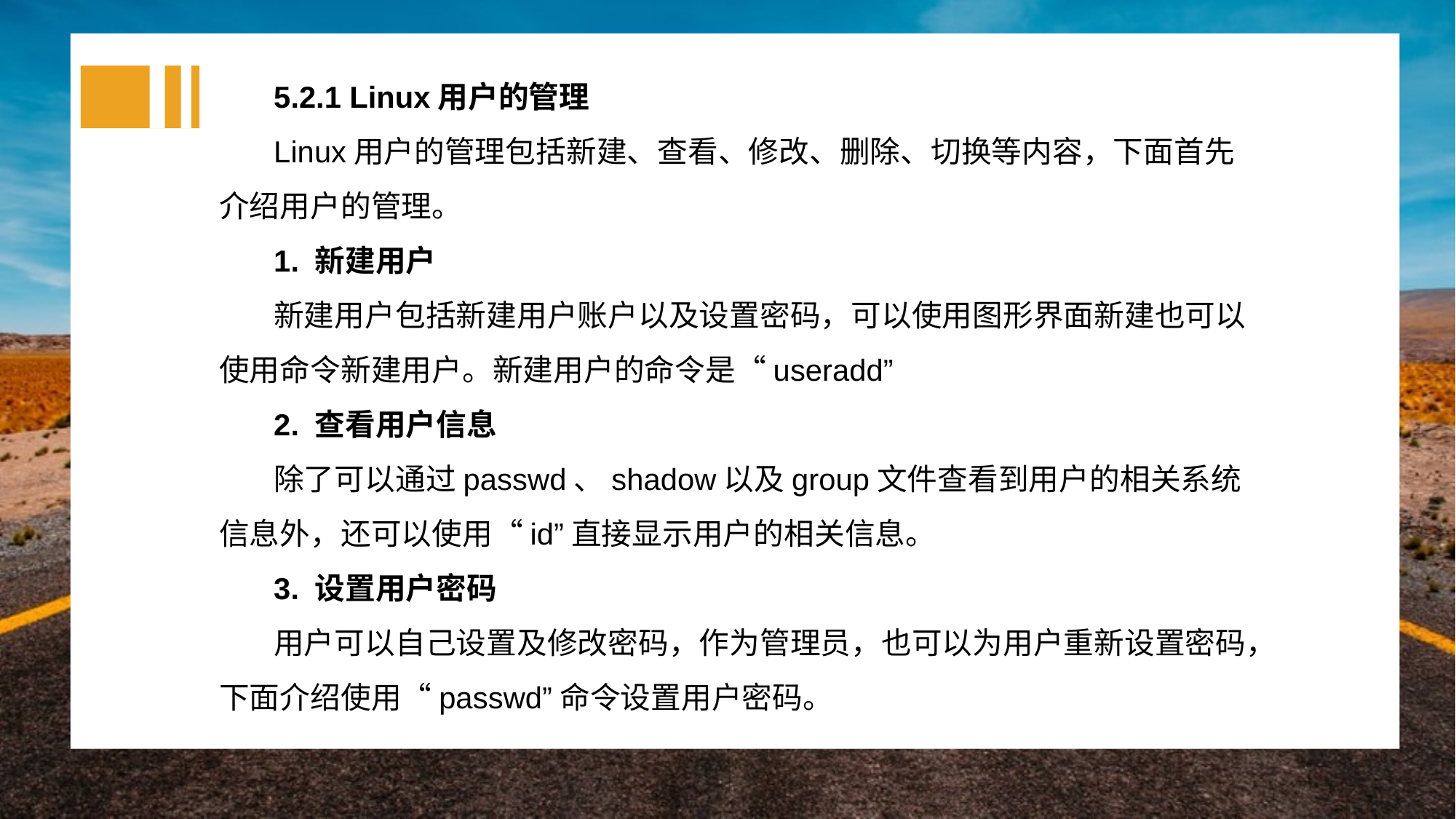

5.2.1 Linux用户的管理
Linux用户的管理包括新建、查看、修改、删除、切换等内容，下面首先介绍用户的管理。
1. 新建用户
新建用户包括新建用户账户以及设置密码，可以使用图形界面新建也可以使用命令新建用户。新建用户的命令是“useradd”
2. 查看用户信息
除了可以通过passwd、shadow以及group文件查看到用户的相关系统信息外，还可以使用“id”直接显示用户的相关信息。
3. 设置用户密码
用户可以自己设置及修改密码，作为管理员，也可以为用户重新设置密码，下面介绍使用“passwd”命令设置用户密码。